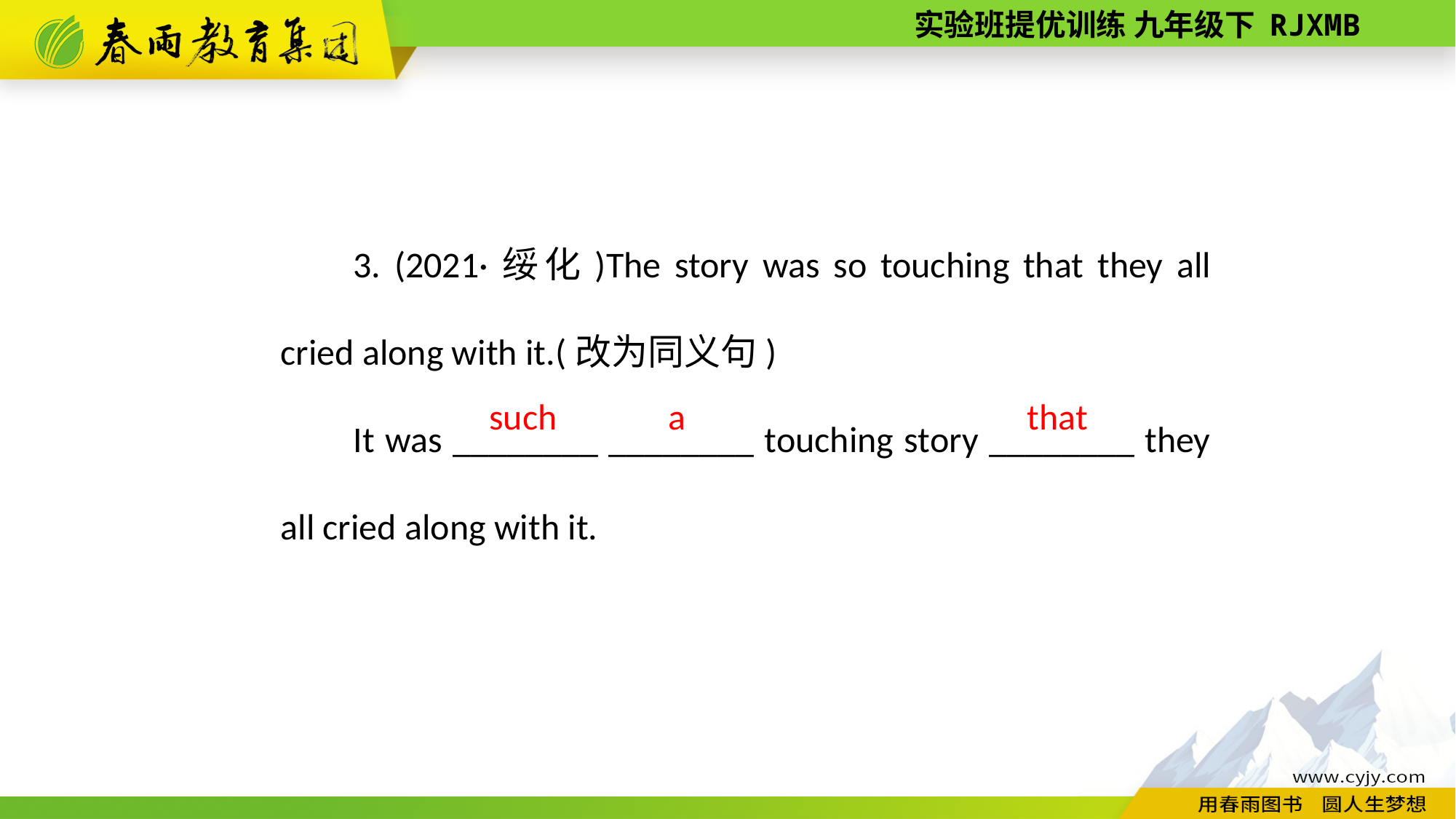

3. (2021·绥化)The story was so touching that they all cried along with it.(改为同义句)
It was ________ ________ touching story ________ they all cried along with it.
such
a
that